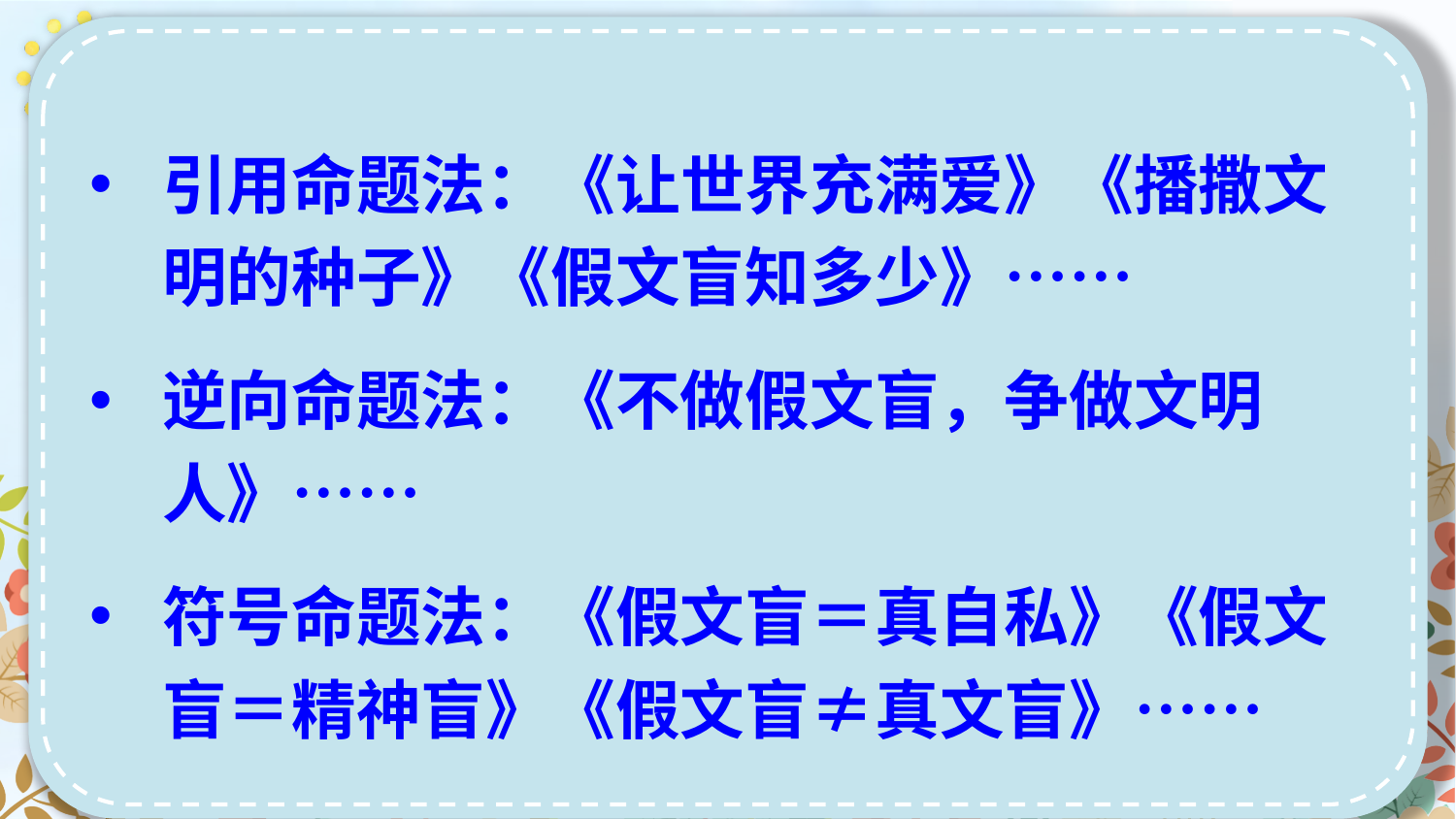

引用命题法：《让世界充满爱》《播撒文明的种子》《假文盲知多少》……
逆向命题法：《不做假文盲，争做文明人》……
符号命题法：《假文盲＝真自私》《假文盲＝精神盲》《假文盲≠真文盲》……